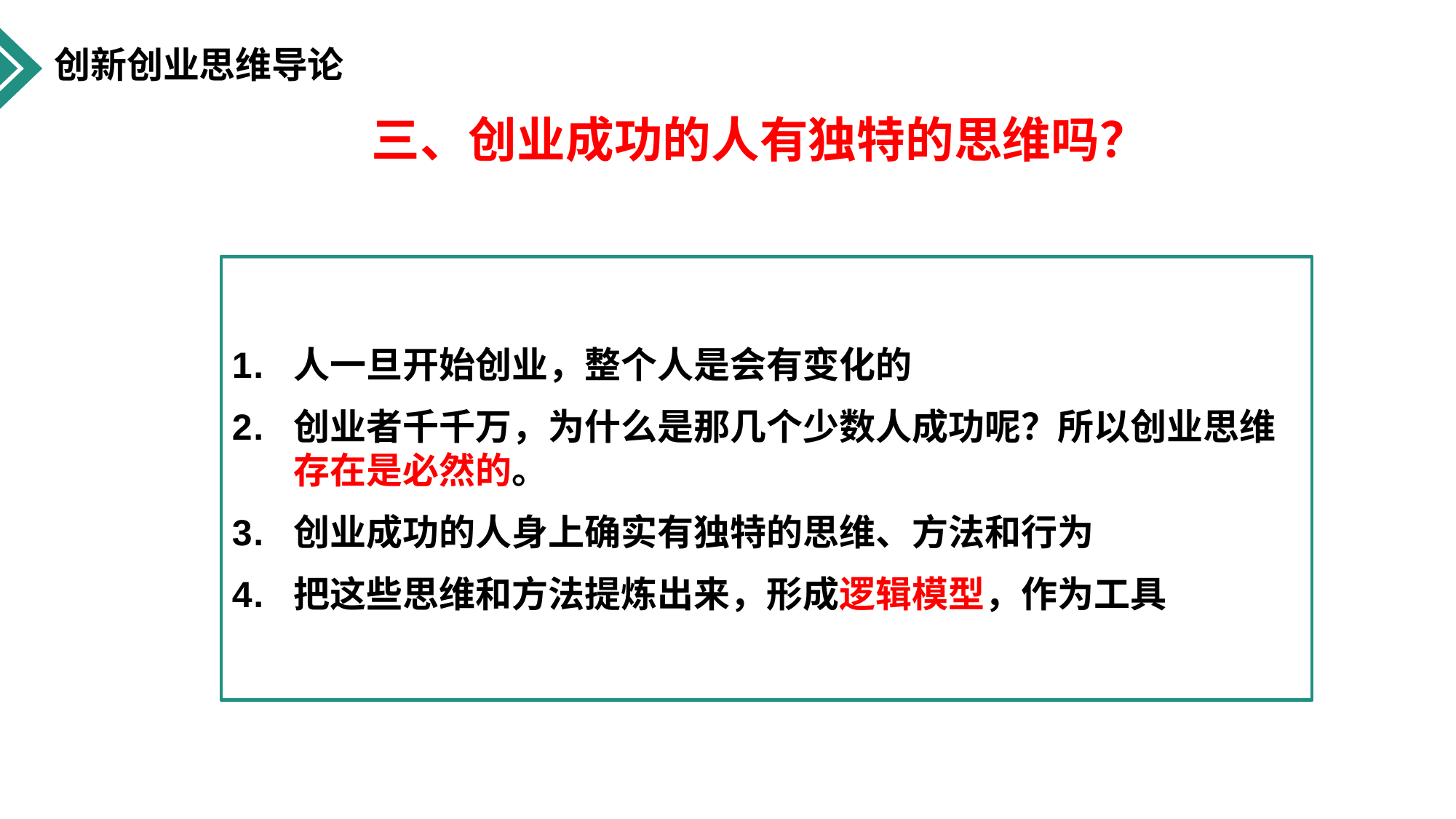

创新创业思维导论
三、创业成功的人有独特的思维吗？
人一旦开始创业，整个人是会有变化的
创业者千千万，为什么是那几个少数人成功呢？所以创业思维存在是必然的。
创业成功的人身上确实有独特的思维、方法和行为
把这些思维和方法提炼出来，形成逻辑模型，作为工具